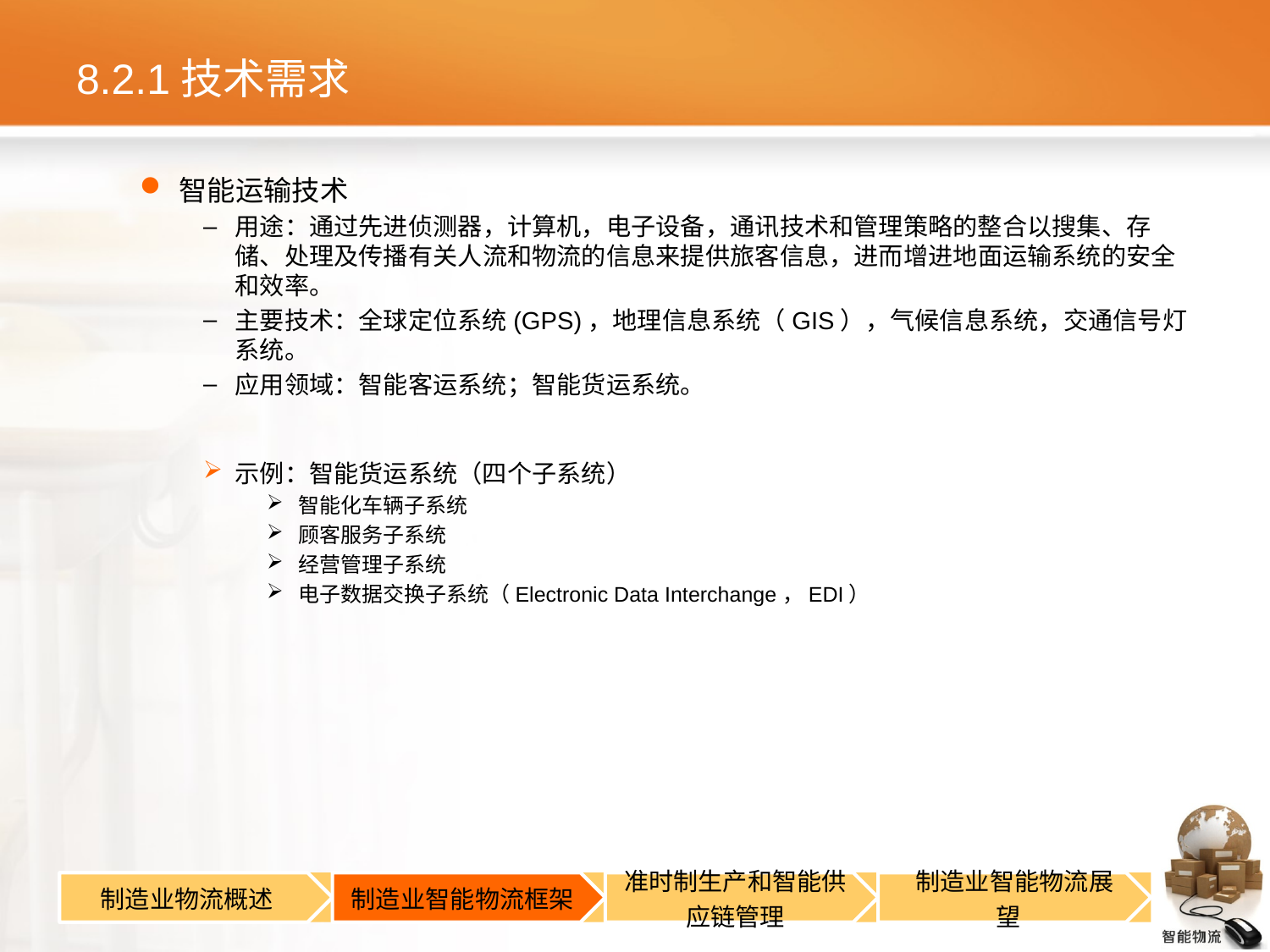

# 8.2.1技术需求
智能运输技术
用途：通过先进侦测器，计算机，电子设备，通讯技术和管理策略的整合以搜集、存储、处理及传播有关人流和物流的信息来提供旅客信息，进而增进地面运输系统的安全和效率。
主要技术：全球定位系统(GPS)，地理信息系统（GIS），气候信息系统，交通信号灯系统。
应用领域：智能客运系统；智能货运系统。

示例：智能货运系统（四个子系统）
智能化车辆子系统
顾客服务子系统
经营管理子系统
电子数据交换子系统（Electronic Data Interchange，EDI）